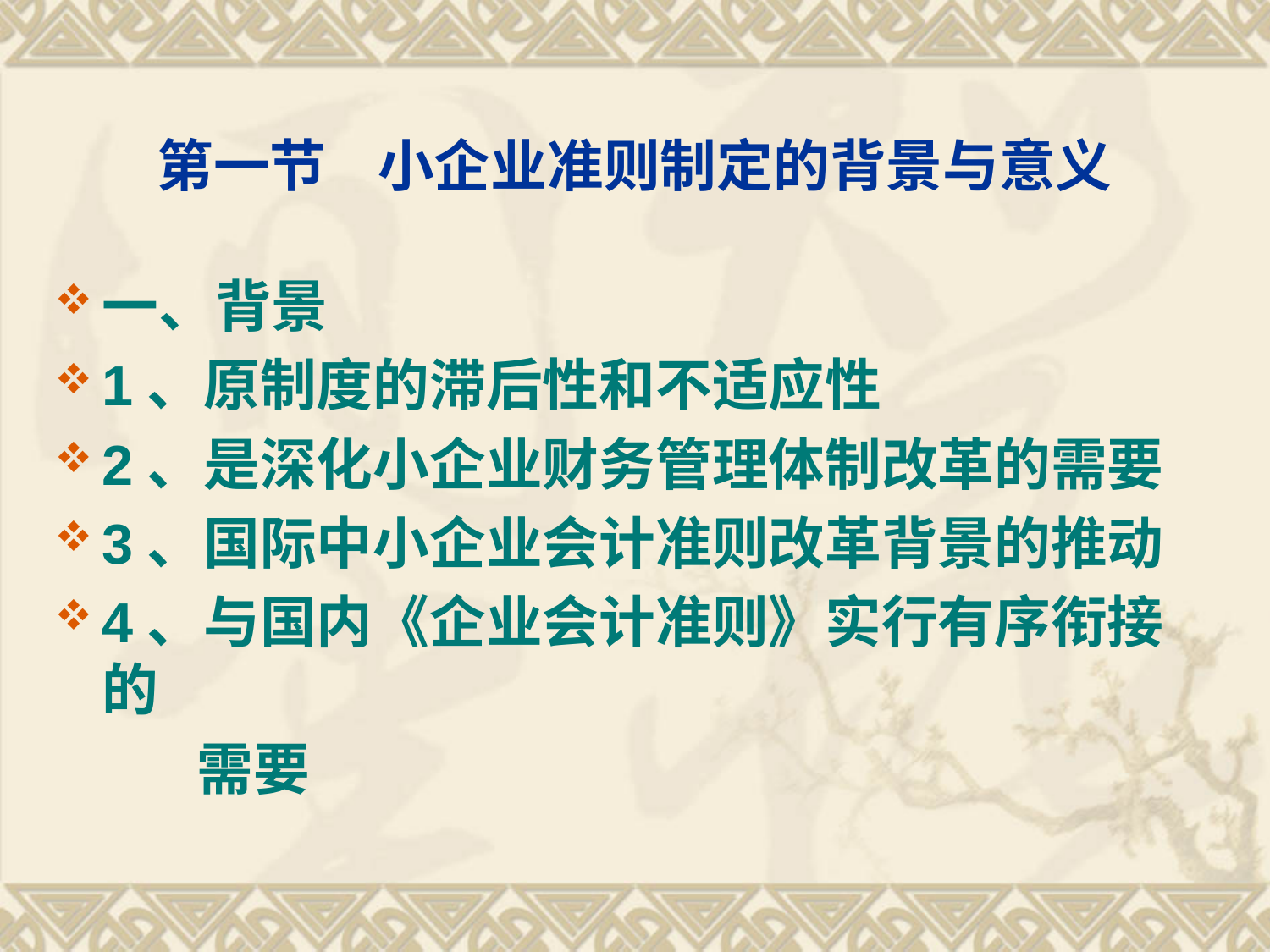

# 第一节    小企业准则制定的背景与意义
一、背景
1、原制度的滞后性和不适应性
2、是深化小企业财务管理体制改革的需要
3、国际中小企业会计准则改革背景的推动
4、与国内《企业会计准则》实行有序衔接的
          需要